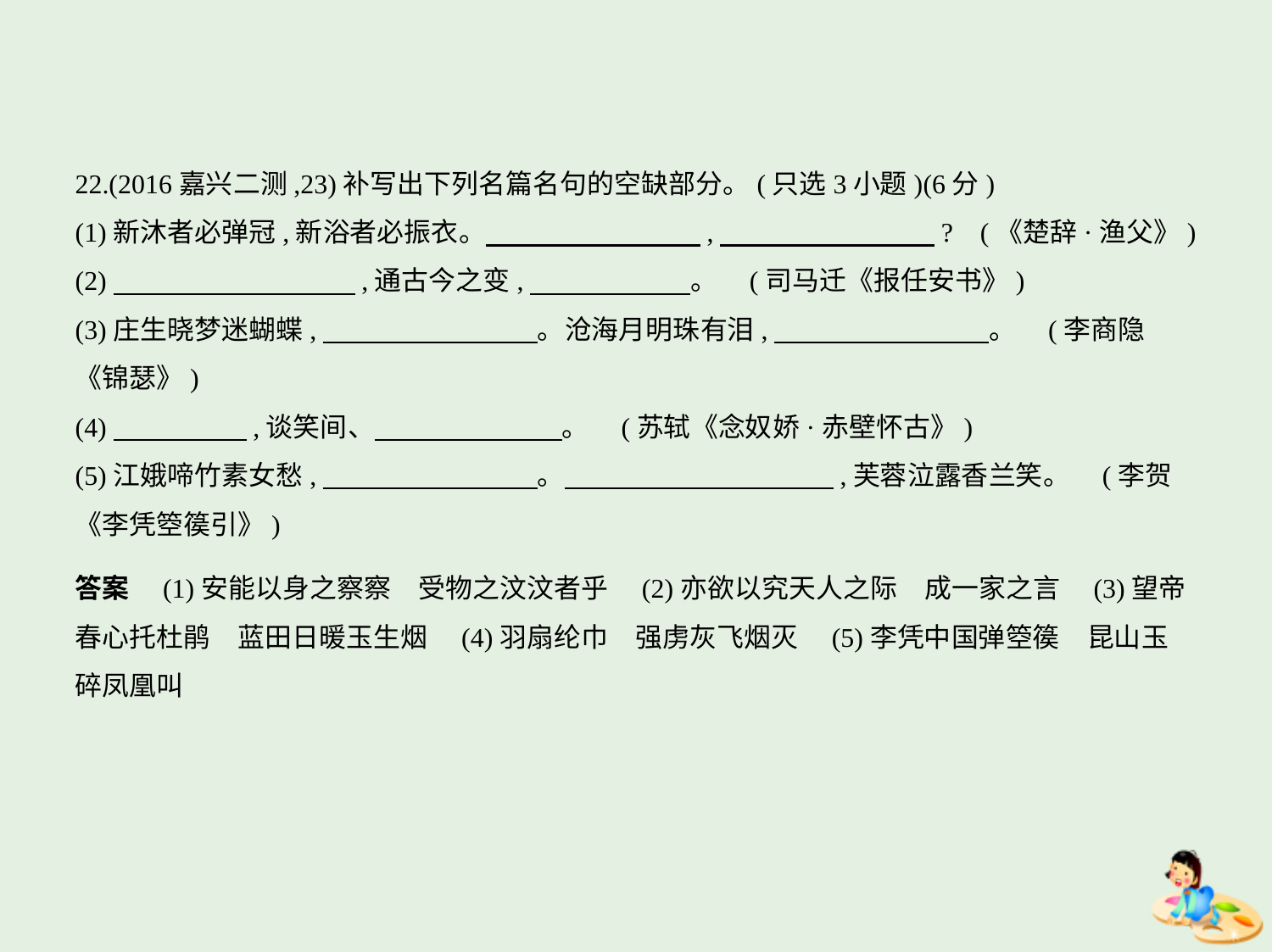

22.(2016嘉兴二测,23)补写出下列名篇名句的空缺部分。(只选3小题)(6分)
(1)新沐者必弹冠,新浴者必振衣。　　　　　　　    ,　　　　　　　    ? (《楚辞·渔父》)
(2)　　　　　　　　    ,通古今之变,　　　　　    。 (司马迁《报任安书》)
(3)庄生晓梦迷蝴蝶,　　　　　　　    。沧海月明珠有泪,　　　　　　　    。 (李商隐
《锦瑟》)
(4)　　　　    ,谈笑间、　　　　　　    。 (苏轼《念奴娇·赤壁怀古》)
(5)江娥啼竹素女愁,　　　　　　　    。　　　　　　　　　    ,芙蓉泣露香兰笑。 (李贺
《李凭箜篌引》)
答案　(1)安能以身之察察　受物之汶汶者乎　(2)亦欲以究天人之际　成一家之言　(3)望帝
春心托杜鹃　蓝田日暖玉生烟　(4)羽扇纶巾　强虏灰飞烟灭　(5)李凭中国弹箜篌　昆山玉
碎凤凰叫